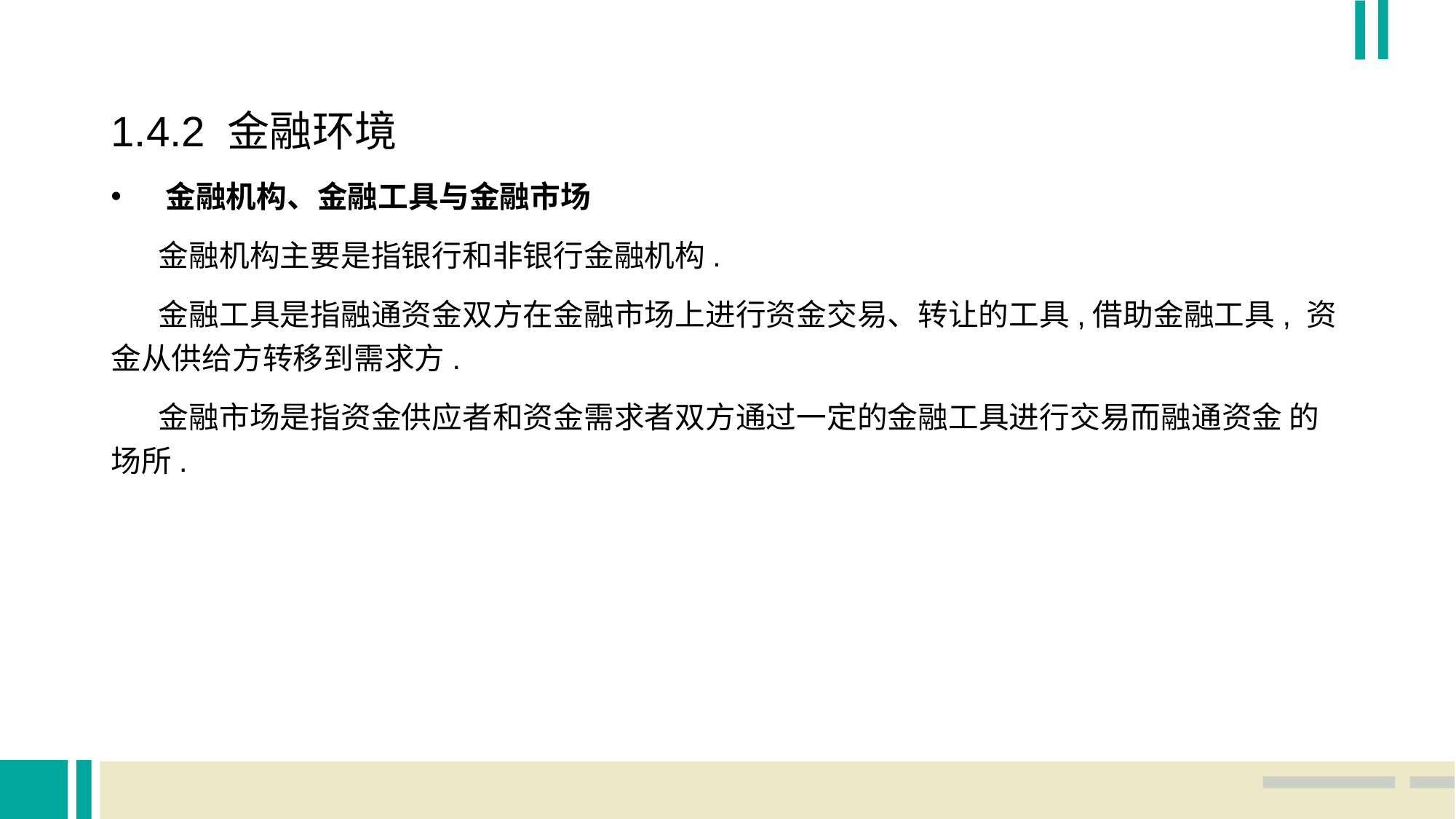

1.4.2 金融环境
金融机构、金融工具与金融市场
      金融机构主要是指银行和非银行金融机构.
      金融工具是指融通资金双方在金融市场上进行资金交易、转让的工具,借助金融工具, 资金从供给方转移到需求方.
      金融市场是指资金供应者和资金需求者双方通过一定的金融工具进行交易而融通资金 的场所.